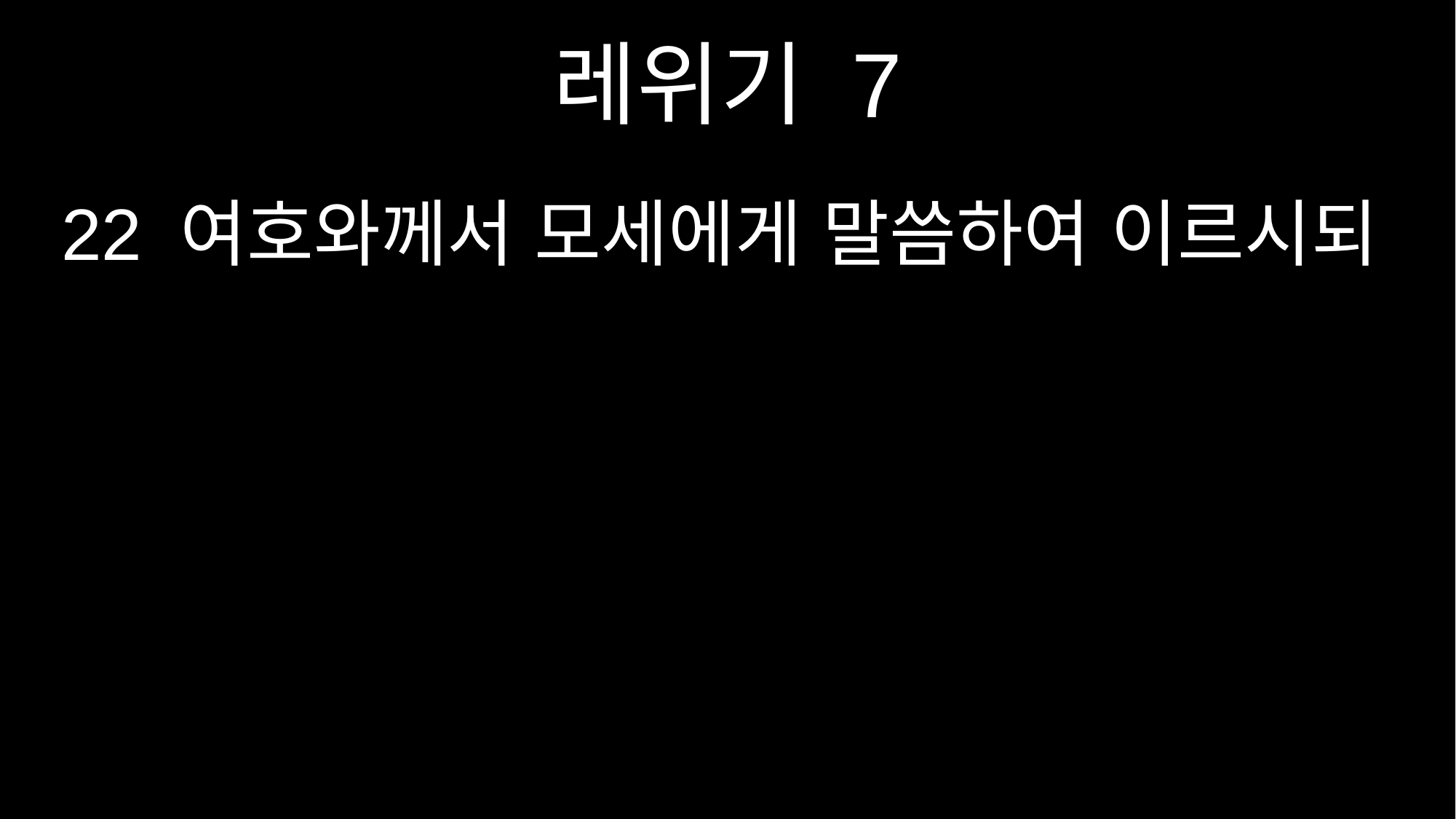

레위기 7
22 여호와께서 모세에게 말씀하여 이르시되